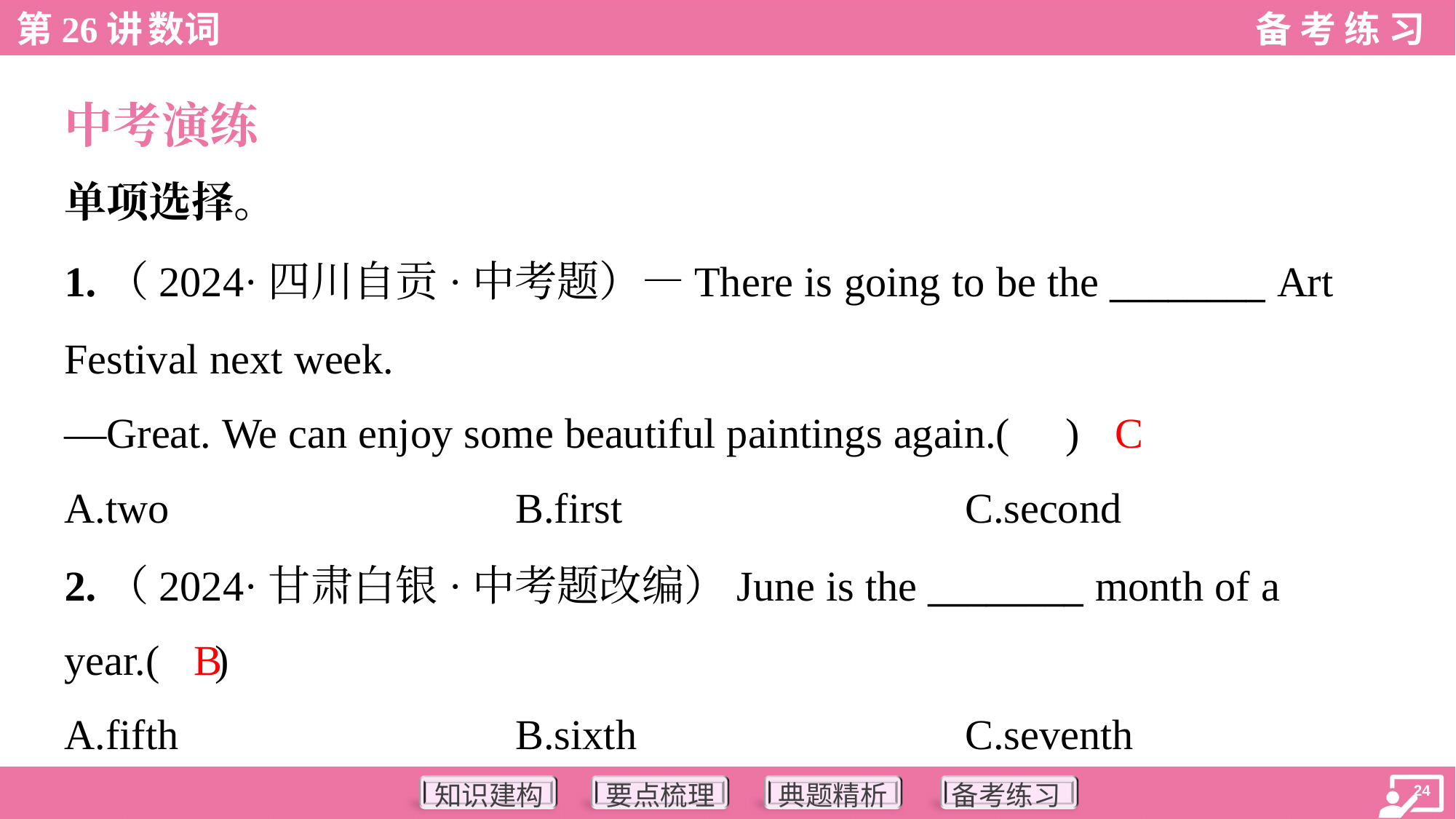

中考演练
单项选择。
1.（2024·四川自贡·中考题）—There is going to be the ________ Art
Festival next week.
—Great. We can enjoy some beautiful paintings again.(     )
C
A.two	B.first	C.second
2.（2024·甘肃白银·中考题改编）June is the ________ month of a
year.(     )
B
A.fifth	B.sixth	C.seventh